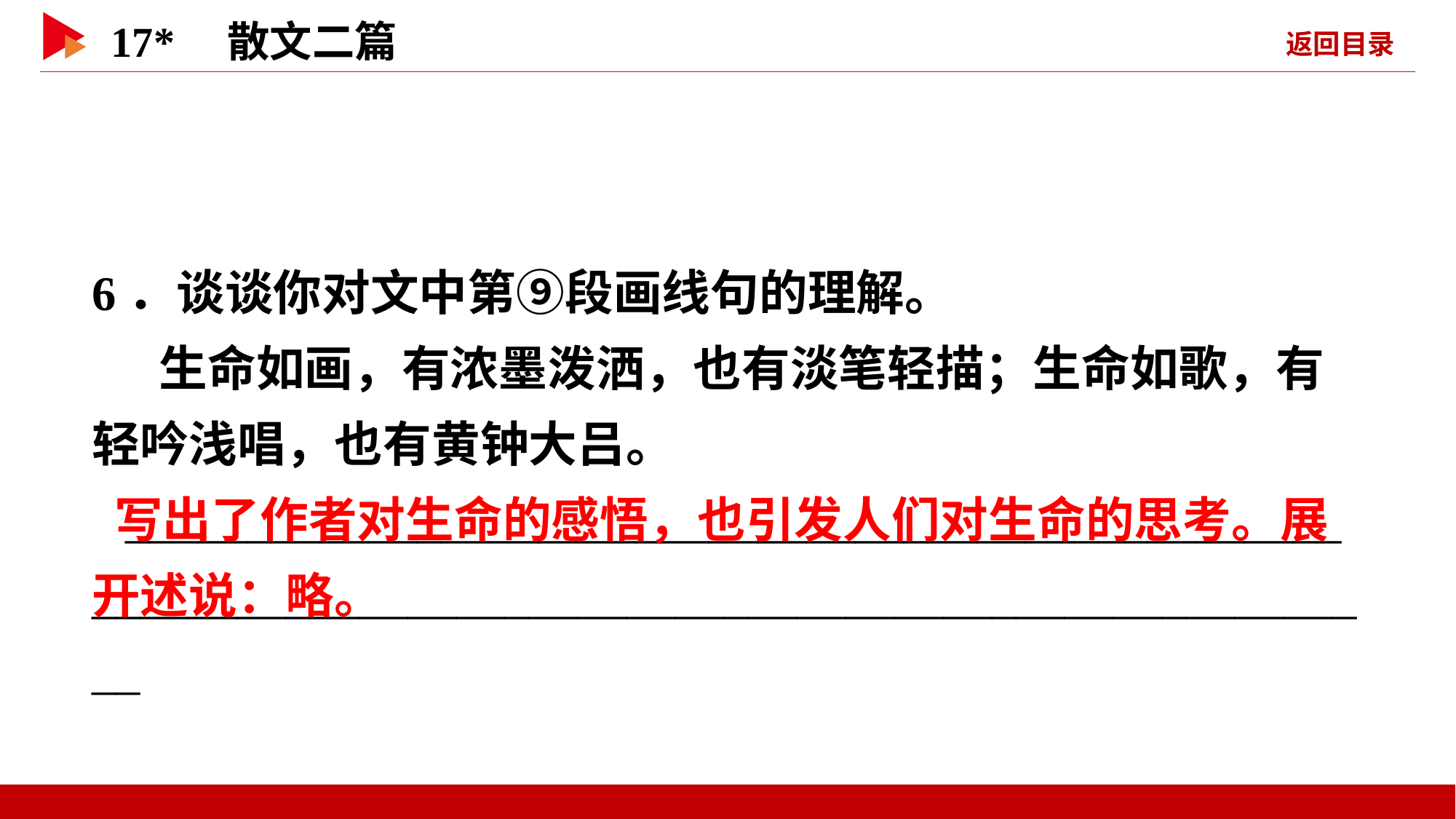

6．谈谈你对文中第⑨段画线句的理解。
  生命如画，有浓墨泼洒，也有淡笔轻描；生命如歌，有轻吟浅唱，也有黄钟大吕。
________________________________________________________________________________________________________
 写出了作者对生命的感悟，也引发人们对生命的思考。展开述说：略。